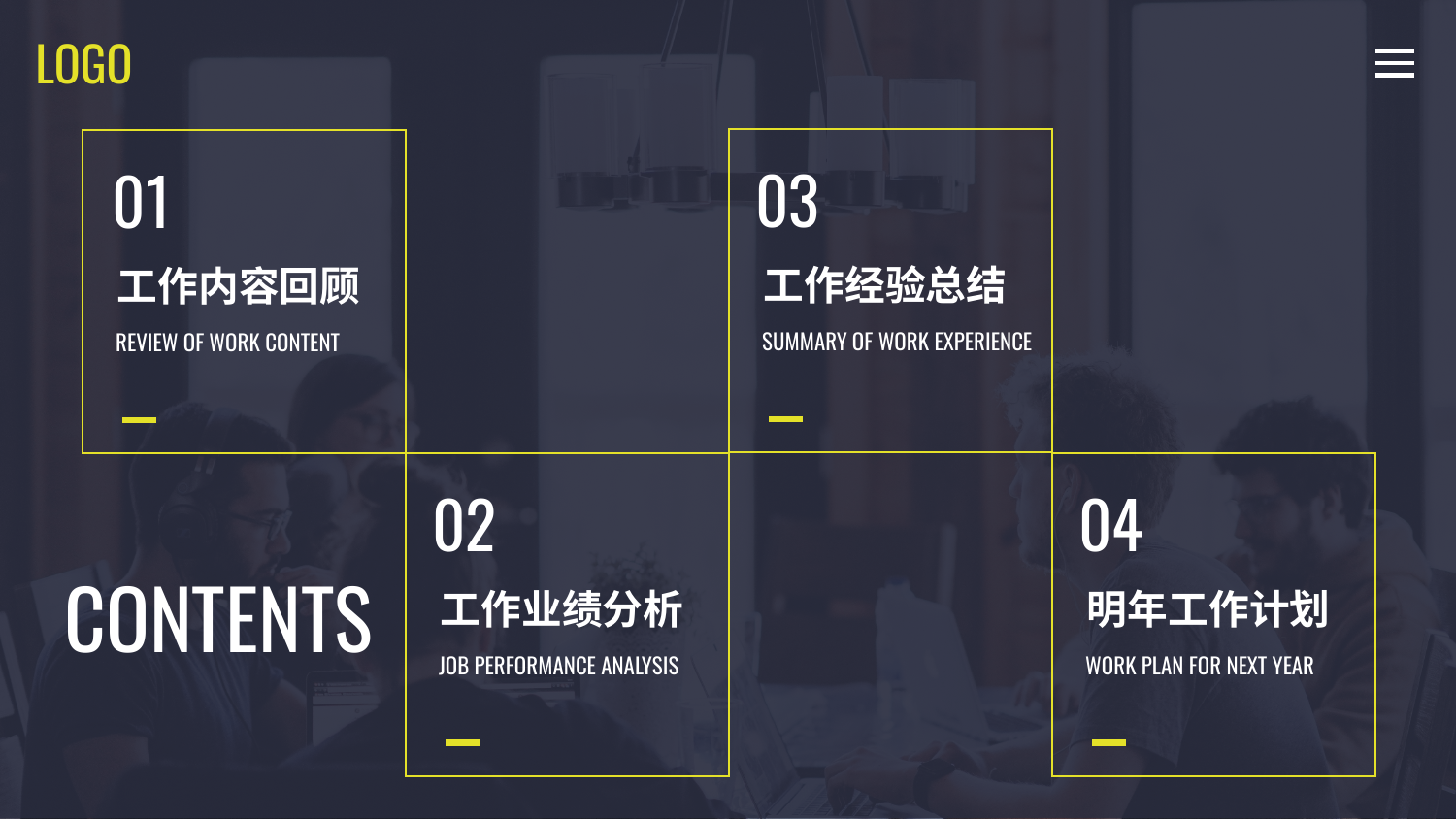

LOGO

03
工作经验总结
SUMMARY OF WORK EXPERIENCE

01
工作内容回顾
REVIEW OF WORK CONTENT

02
工作业绩分析
JOB PERFORMANCE ANALYSIS

04
明年工作计划
WORK PLAN FOR NEXT YEAR
CONTENTS